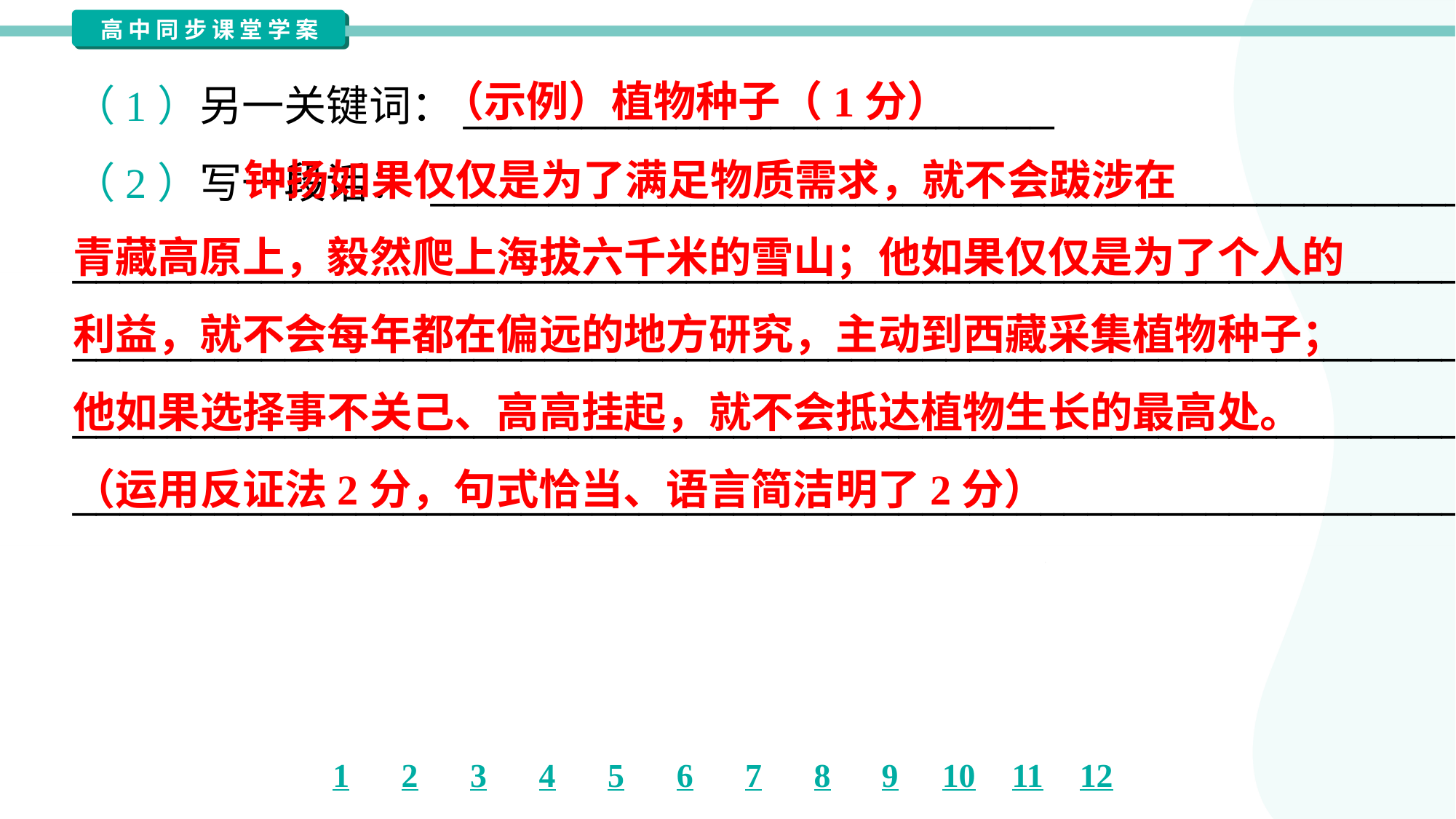

（示例）植物种子（1分）
（1）另一关键词：_________________________
                 钟扬如果仅仅是为了满足物质需求，就不会跋涉在
青藏高原上，毅然爬上海拔六千米的雪山；他如果仅仅是为了个人的
利益，就不会每年都在偏远的地方研究，主动到西藏采集植物种子；
他如果选择事不关己、高高挂起，就不会抵达植物生长的最高处。
（运用反证法2分，句式恰当、语言简洁明了2分）
（2）写一段话： _____________________________________________
_____________________________________________________________
_____________________________________________________________
_____________________________________________________________
_____________________________________________________________